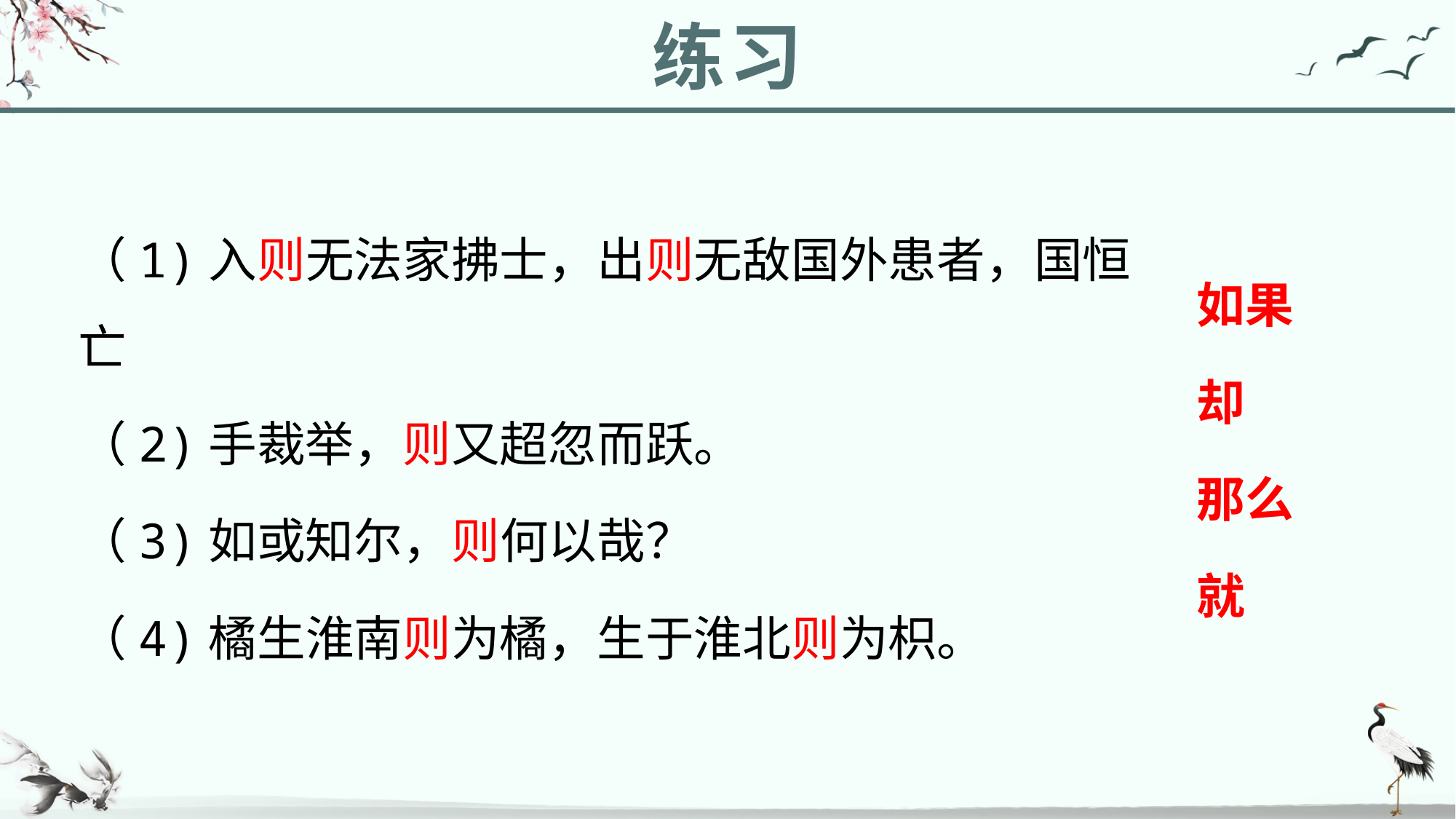

练习

（1)入则无法家拂士，出则无敌国外患者，国恒亡
（2)手裁举，则又超忽而跃。
（3)如或知尔，则何以哉？
（4)橘生淮南则为橘，生于淮北则为枳。
如果
却
那么
就